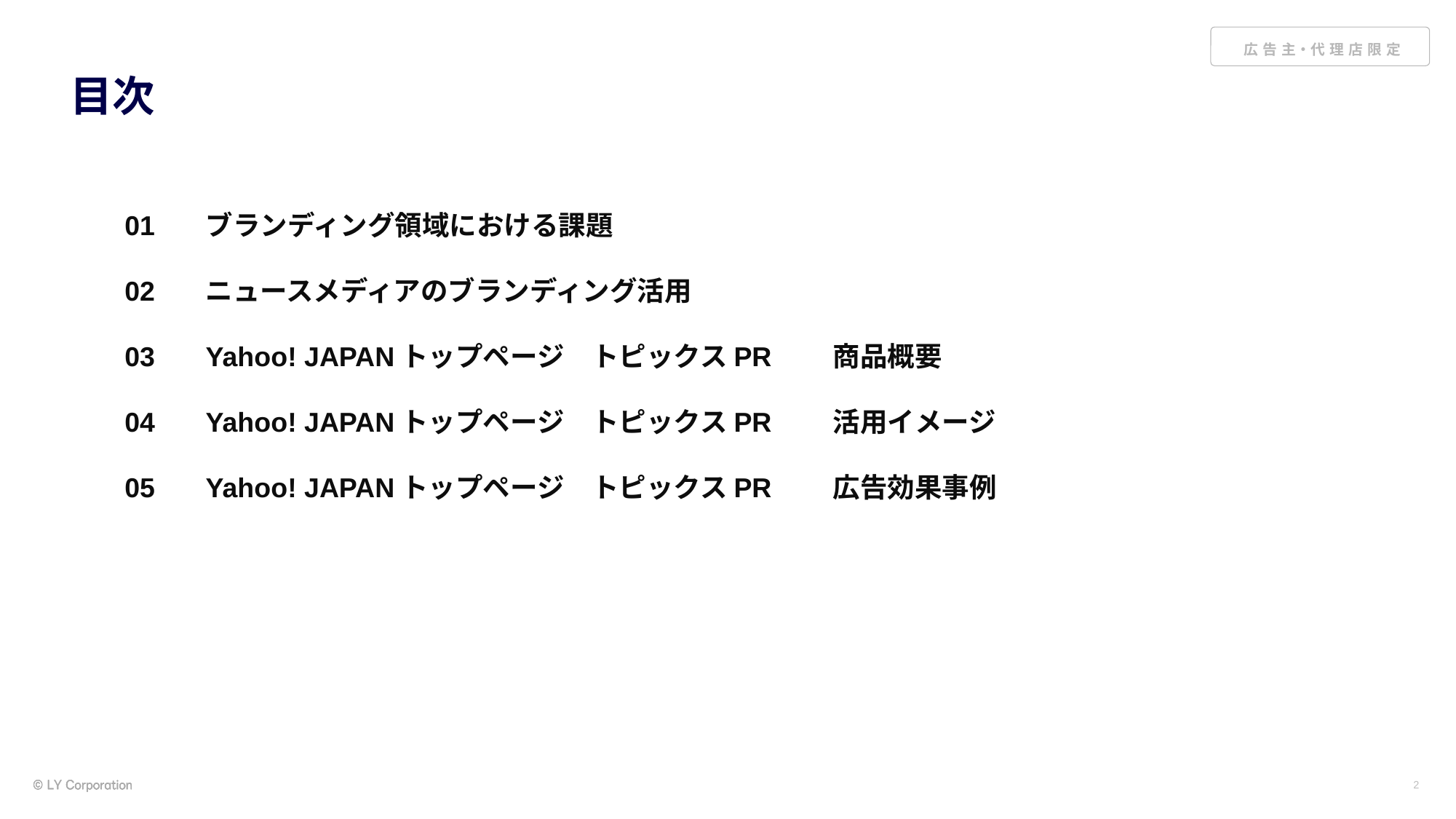

# 目次
01
02
03
04
05
ブランディング領域における課題
ニュースメディアのブランディング活用
Yahoo! JAPANトップページ　トピックスPR　　商品概要
Yahoo! JAPANトップページ　トピックスPR　　活用イメージ
Yahoo! JAPANトップページ　トピックスPR　　広告効果事例